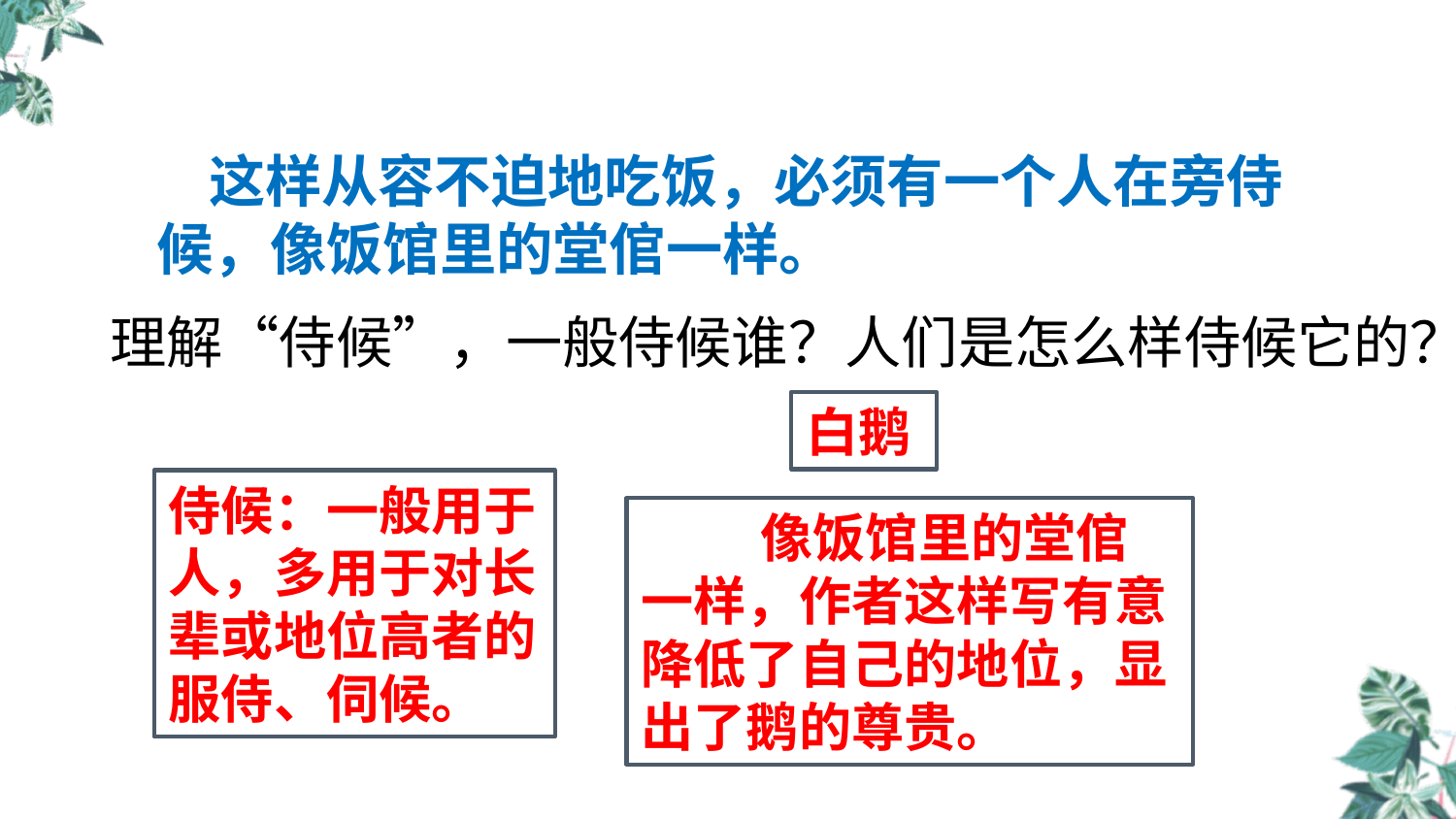

这样从容不迫地吃饭，必须有一个人在旁侍候，像饭馆里的堂倌一样。
理解“侍候”，一般侍候谁？人们是怎么样侍候它的？
白鹅
侍候：一般用于人，多用于对长辈或地位高者的服侍、伺候。
         像饭馆里的堂倌一样，作者这样写有意降低了自己的地位，显出了鹅的尊贵。